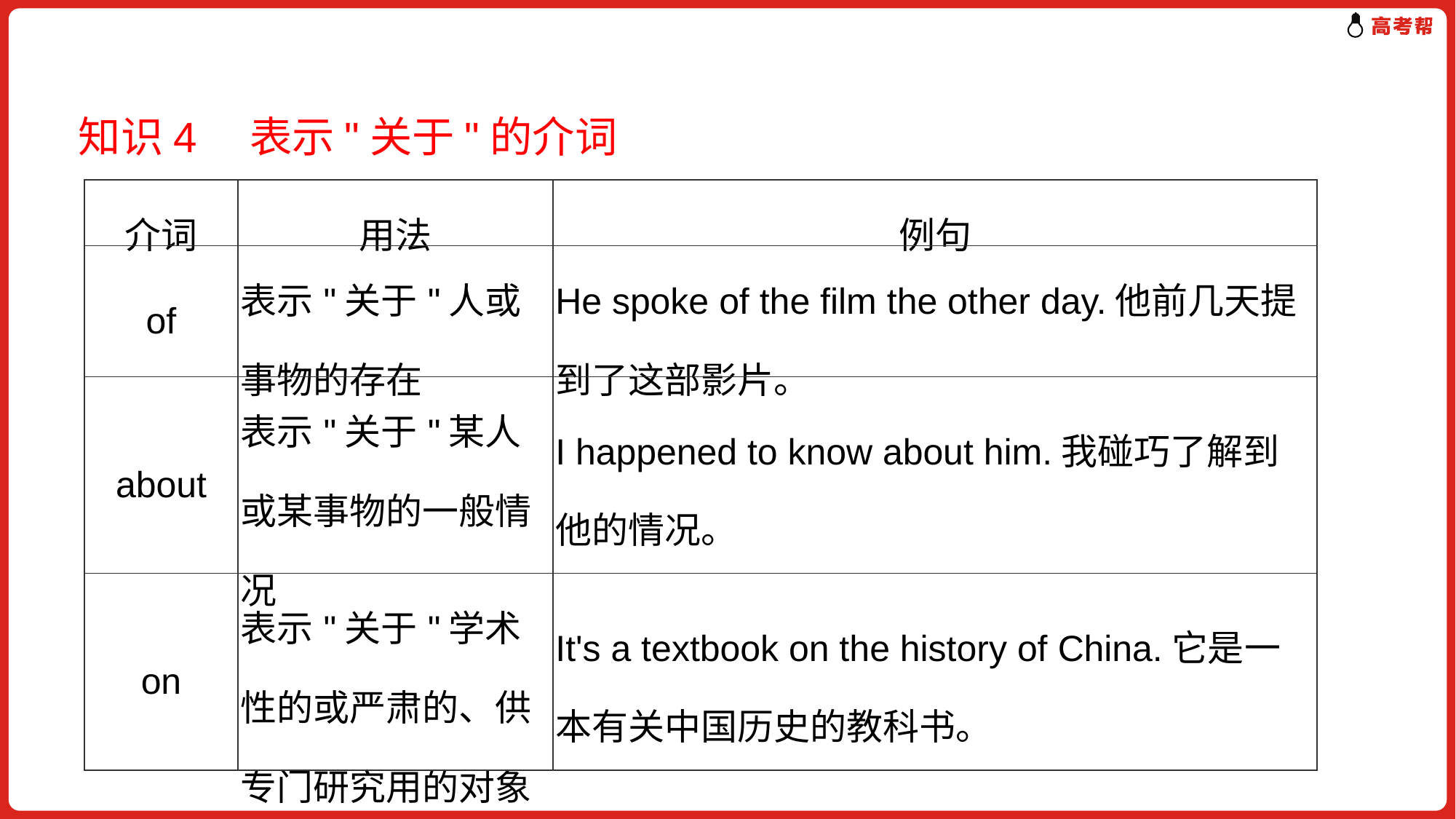

知识4　表示"关于"的介词

| 介词 | 用法 | 例句 |
| --- | --- | --- |
| of | 表示"关于"人或事物的存在 | He spoke of the film the other day.他前几天提到了这部影片。 |
| about | 表示"关于"某人或某事物的一般情况 | I happened to know about him.我碰巧了解到他的情况。 |
| on | 表示"关于"学术性的或严肃的、供专门研究用的对象 | It's a textbook on the history of China.它是一本有关中国历史的教科书。 |